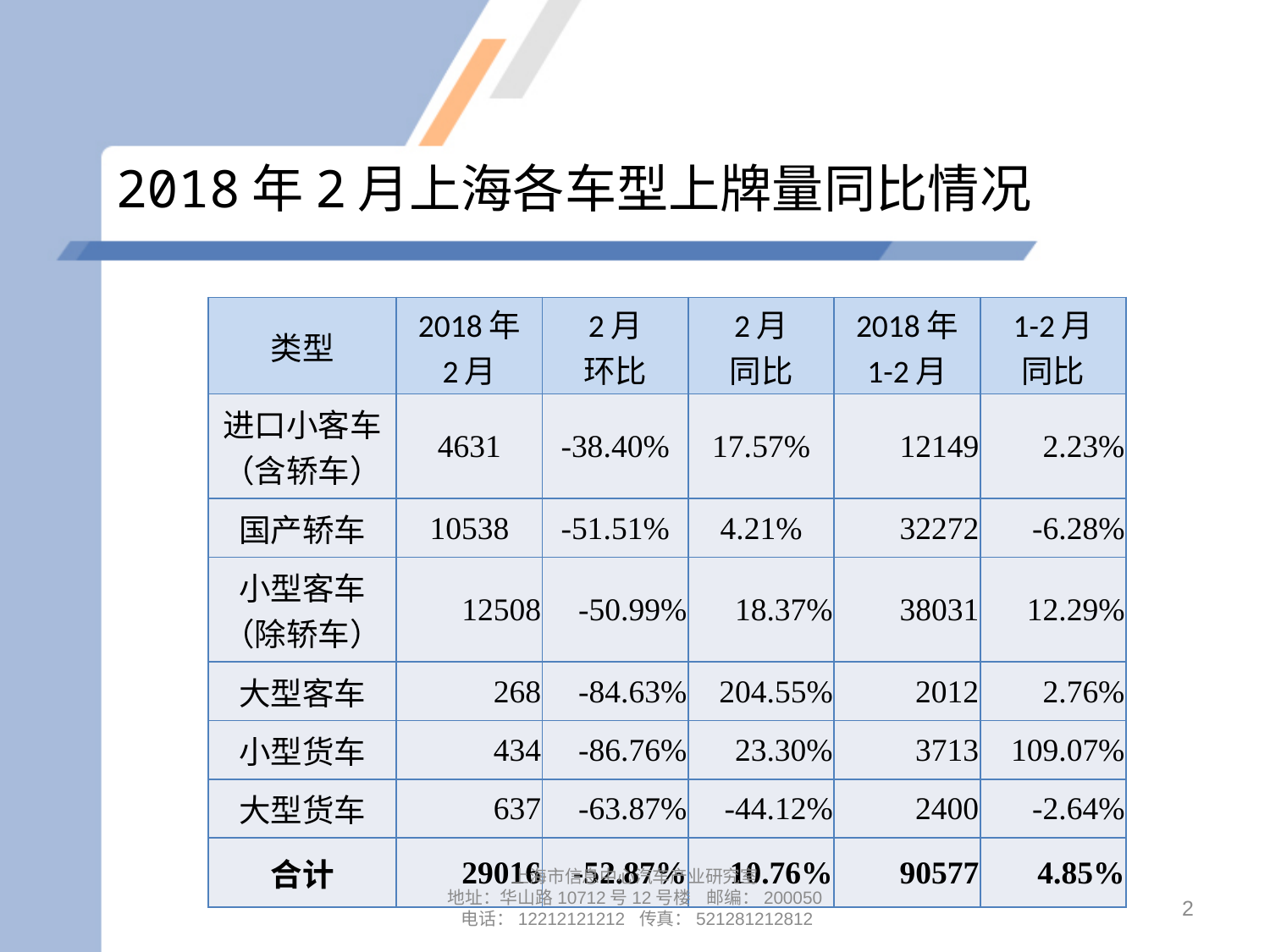

# 2018年2月上海各车型上牌量同比情况

| 类型 | 2018年 2月 | 2月 环比 | 2月 同比 | 2018年 1-2月 | 1-2月 同比 |
| --- | --- | --- | --- | --- | --- |
| 进口小客车 （含轿车） | 4631 | -38.40% | 17.57% | 12149 | 2.23% |
| 国产轿车 | 10538 | -51.51% | 4.21% | 32272 | -6.28% |
| 小型客车 （除轿车） | 12508 | -50.99% | 18.37% | 38031 | 12.29% |
| 大型客车 | 268 | -84.63% | 204.55% | 2012 | 2.76% |
| 小型货车 | 434 | -86.76% | 23.30% | 3713 | 109.07% |
| 大型货车 | 637 | -63.87% | -44.12% | 2400 | -2.64% |
| 合计 | 29016 | -52.87% | 10.76% | 90577 | 4.85% |
上海市信息中心汽车产业研究室
地址：华山路10712号12号楼    邮编：200050  电话：12212121212  传真：521281212812

2